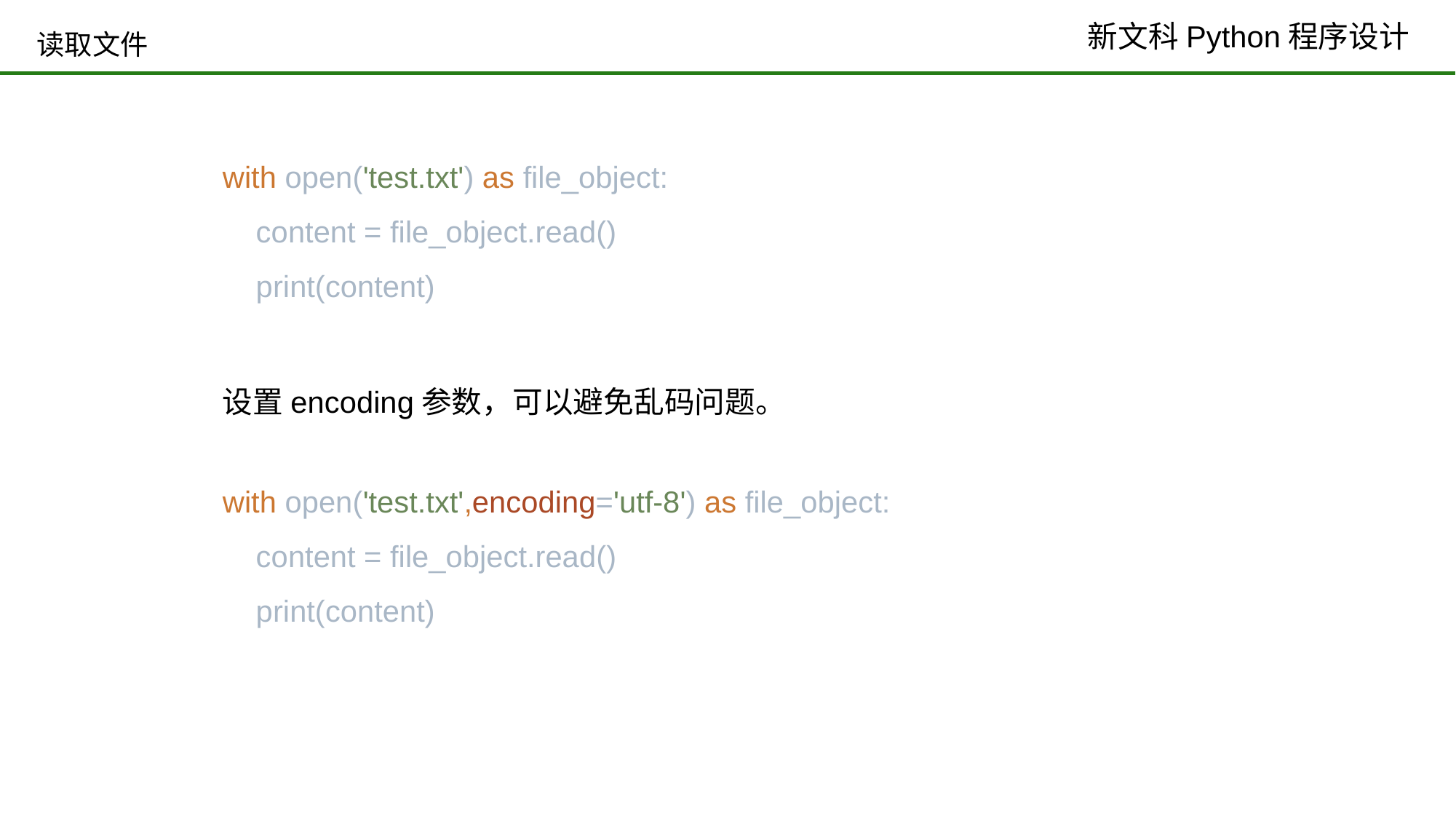

# 读取文件
with open('test.txt') as file_object:
    content = file_object.read()
    print(content)
设置encoding参数，可以避免乱码问题。
with open('test.txt',encoding='utf-8') as file_object:
    content = file_object.read()
    print(content)